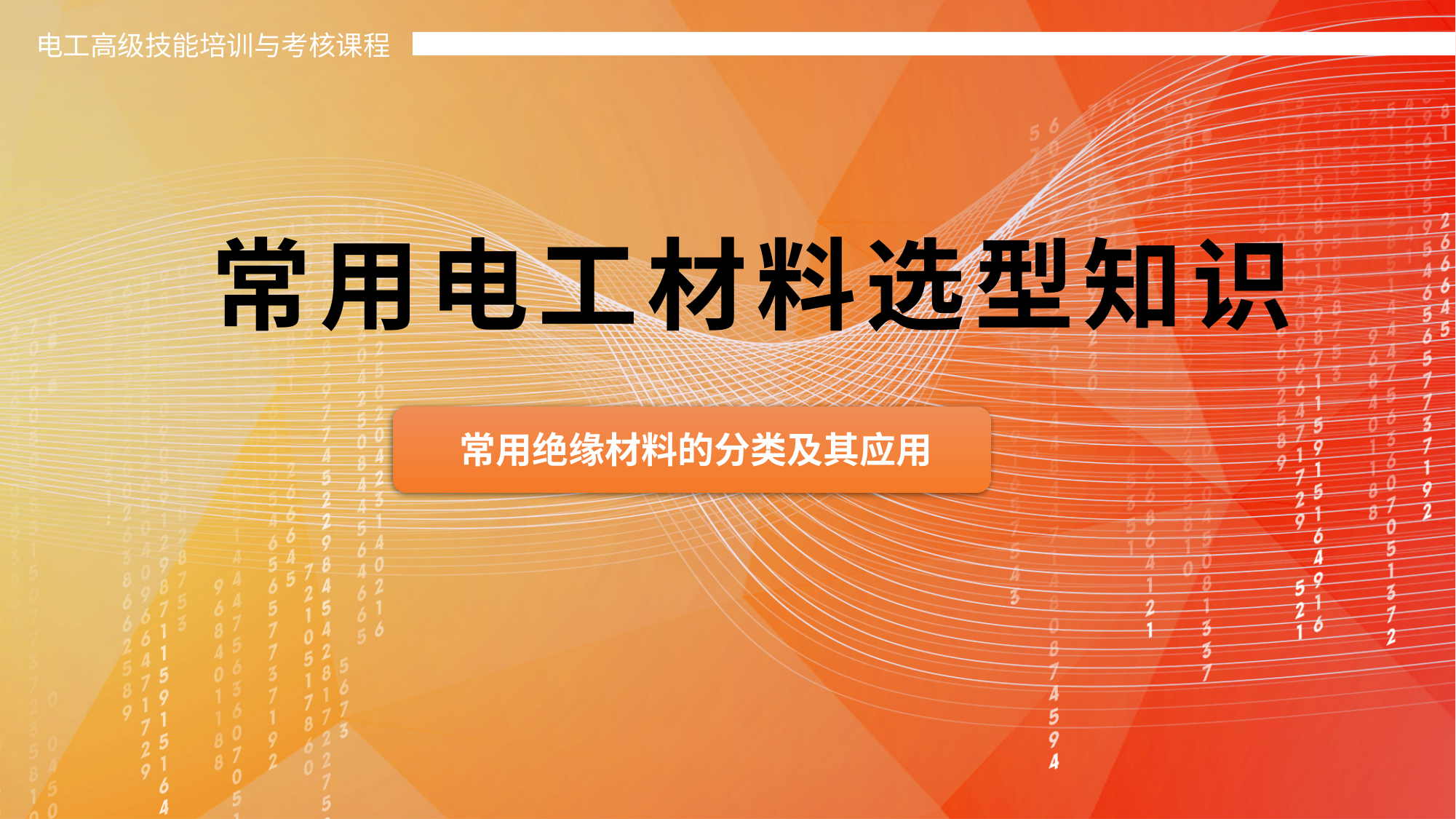

电工高级技能培训与考核课程

常用电工材料选型知识

常用绝缘材料的分类及其应用